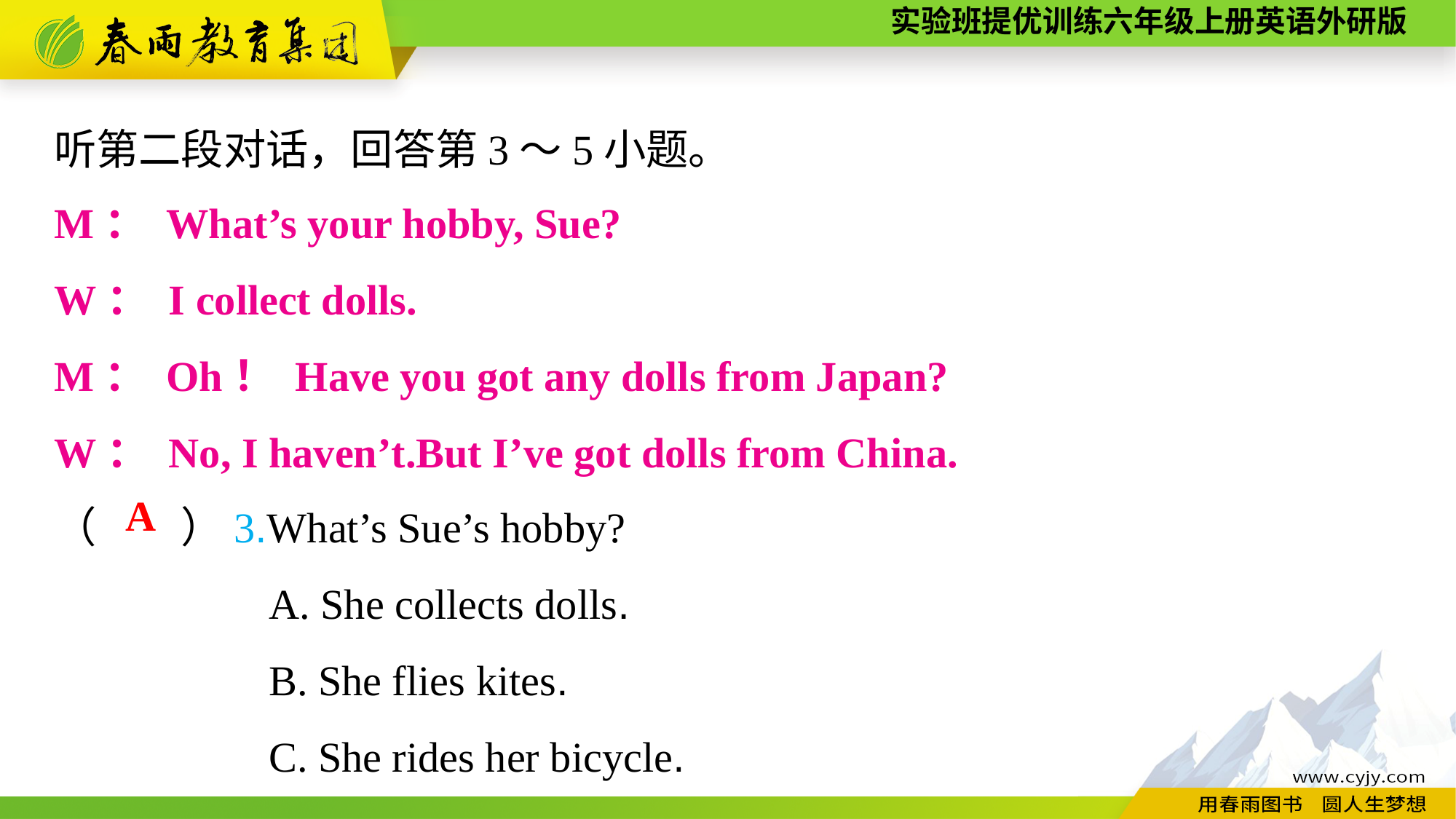

听第二段对话，回答第3～5小题。
M： What’s your hobby, Sue?
W： I collect dolls.
M： Oh！ Have you got any dolls from Japan?
W： No, I haven’t.But I’ve got dolls from China.
（　　）3.What’s Sue’s hobby?
A. She collects dolls.
B. She flies kites.
C. She rides her bicycle.
A